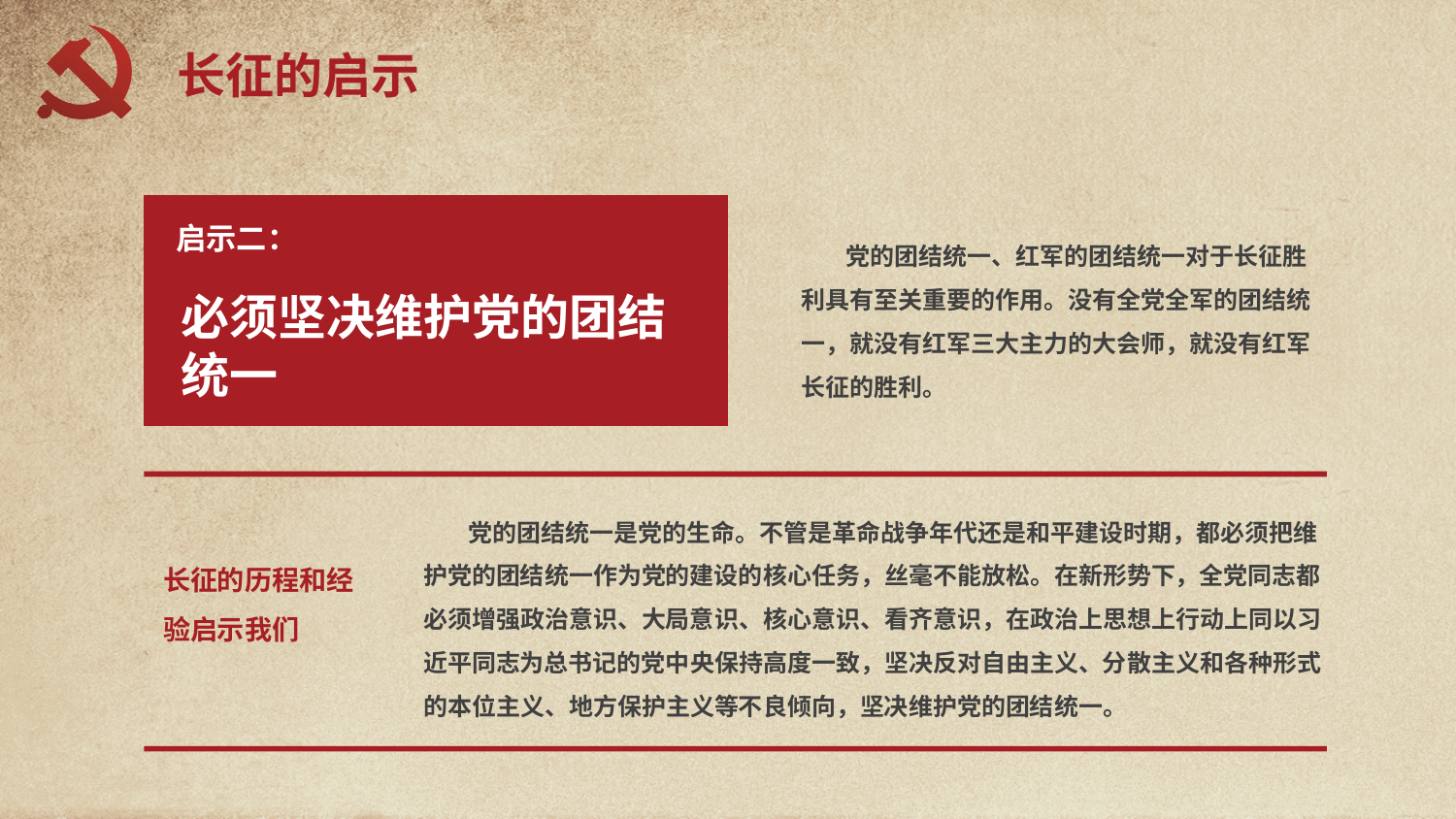

长征的启示

启示二：
必须坚决维护党的团结统一
       党的团结统一、红军的团结统一对于长征胜利具有至关重要的作用。没有全党全军的团结统一，就没有红军三大主力的大会师，就没有红军长征的胜利。

       党的团结统一是党的生命。不管是革命战争年代还是和平建设时期，都必须把维护党的团结统一作为党的建设的核心任务，丝毫不能放松。在新形势下，全党同志都必须增强政治意识、大局意识、核心意识、看齐意识，在政治上思想上行动上同以习近平同志为总书记的党中央保持高度一致，坚决反对自由主义、分散主义和各种形式的本位主义、地方保护主义等不良倾向，坚决维护党的团结统一。
长征的历程和经验启示我们